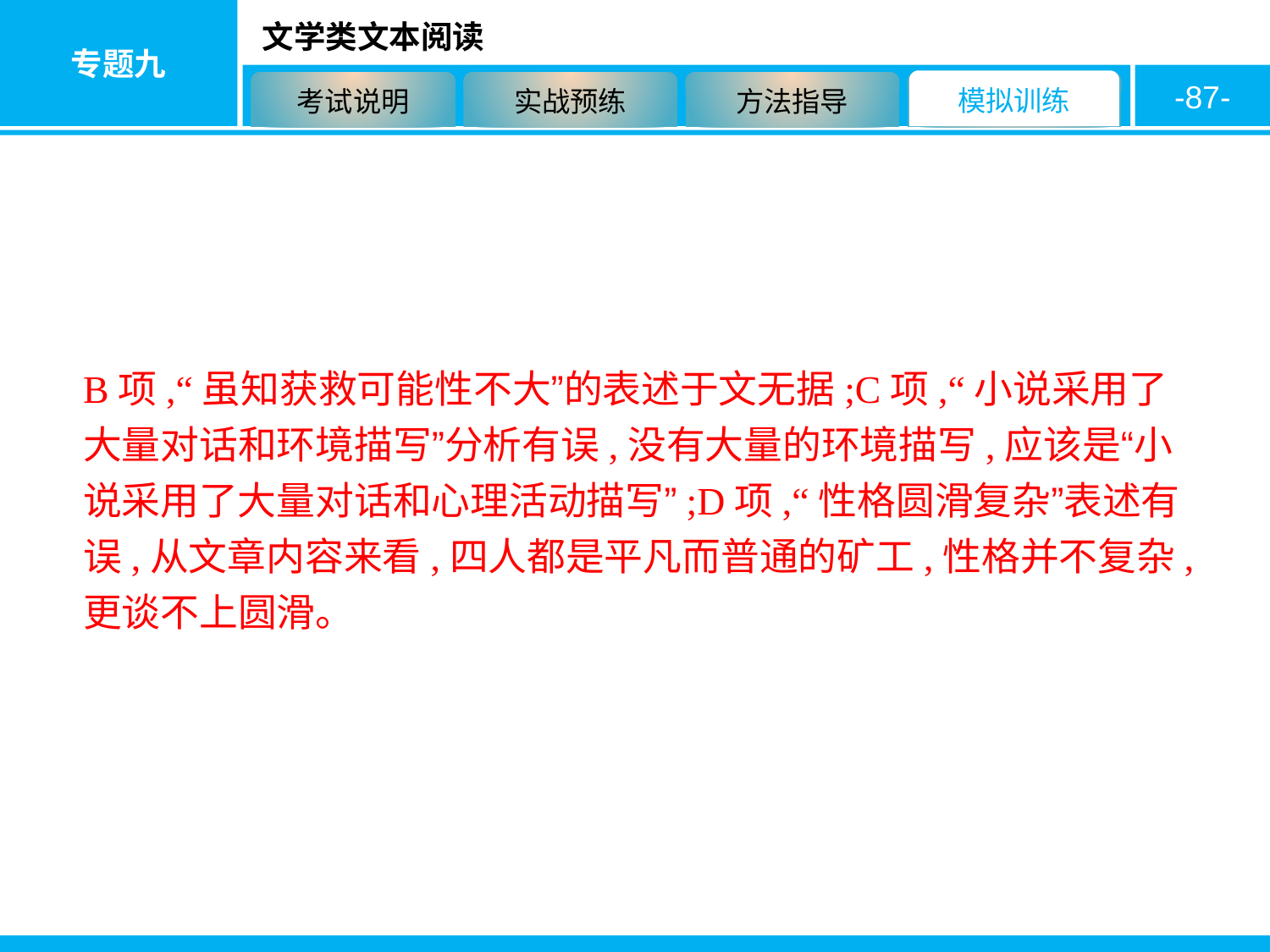

-87-
B项,“虽知获救可能性不大”的表述于文无据;C项,“小说采用了大量对话和环境描写”分析有误,没有大量的环境描写,应该是“小说采用了大量对话和心理活动描写”;D项,“性格圆滑复杂”表述有误,从文章内容来看,四人都是平凡而普通的矿工,性格并不复杂,更谈不上圆滑。